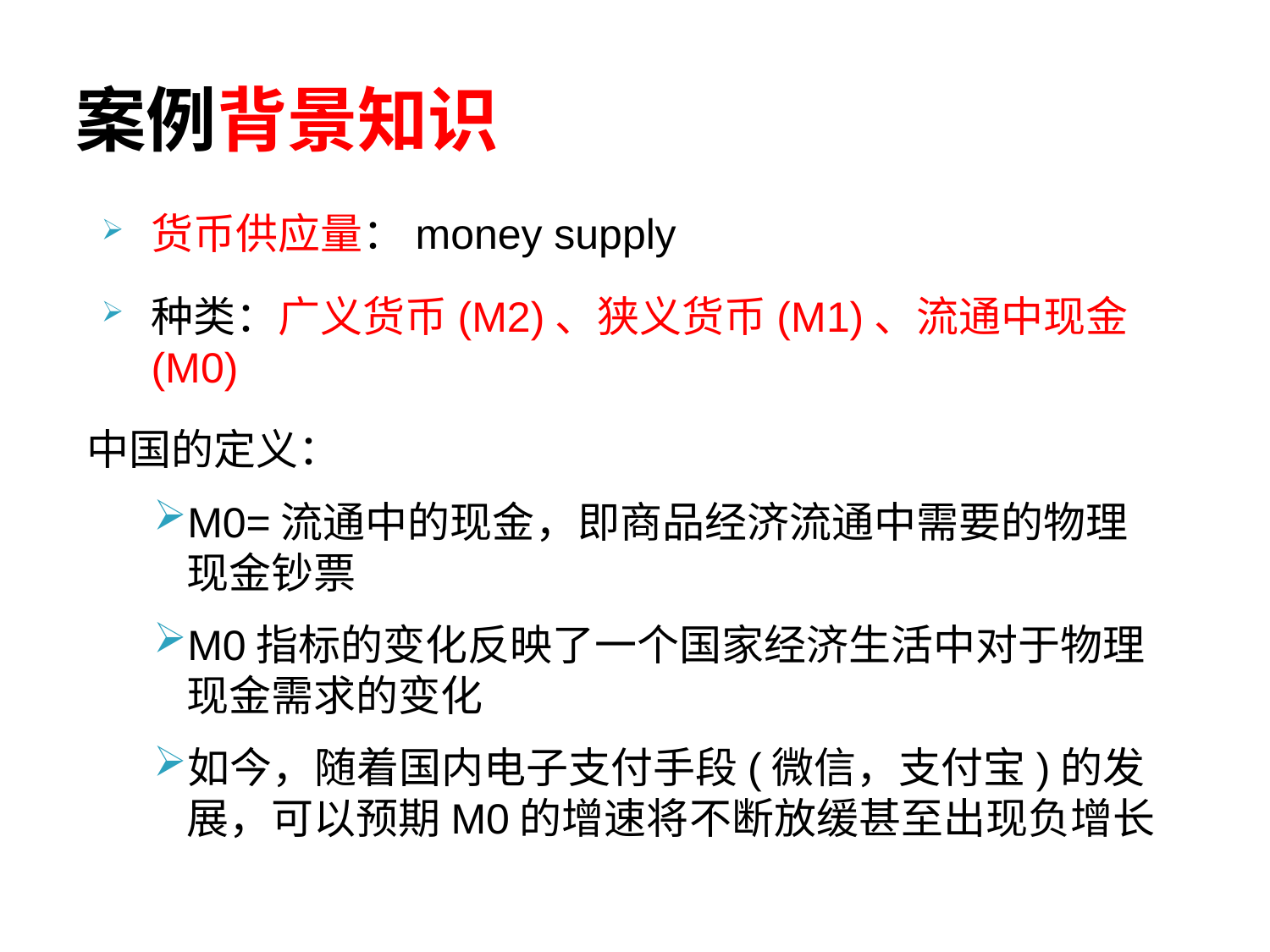

# 案例背景知识
货币供应量：money supply
种类：广义货币(M2)、狭义货币(M1)、流通中现金(M0)
中国的定义：
M0=流通中的现金，即商品经济流通中需要的物理现金钞票
M0指标的变化反映了一个国家经济生活中对于物理现金需求的变化
如今，随着国内电子支付手段(微信，支付宝)的发展，可以预期M0的增速将不断放缓甚至出现负增长